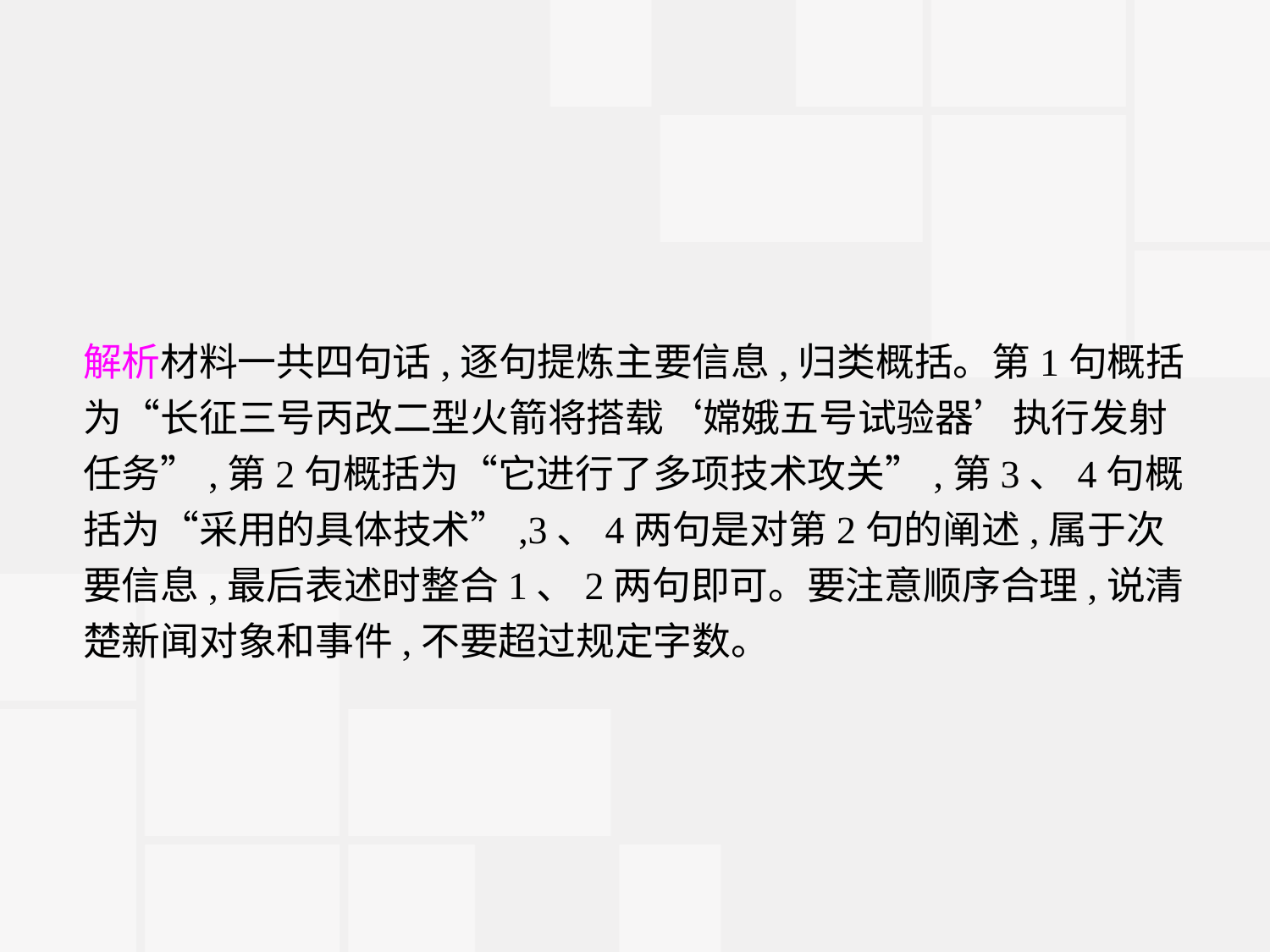

解析材料一共四句话,逐句提炼主要信息,归类概括。第1句概括为“长征三号丙改二型火箭将搭载‘嫦娥五号试验器’执行发射任务”,第2句概括为“它进行了多项技术攻关”,第3、4句概括为“采用的具体技术”,3、4两句是对第2句的阐述,属于次要信息,最后表述时整合1、2两句即可。要注意顺序合理,说清楚新闻对象和事件,不要超过规定字数。